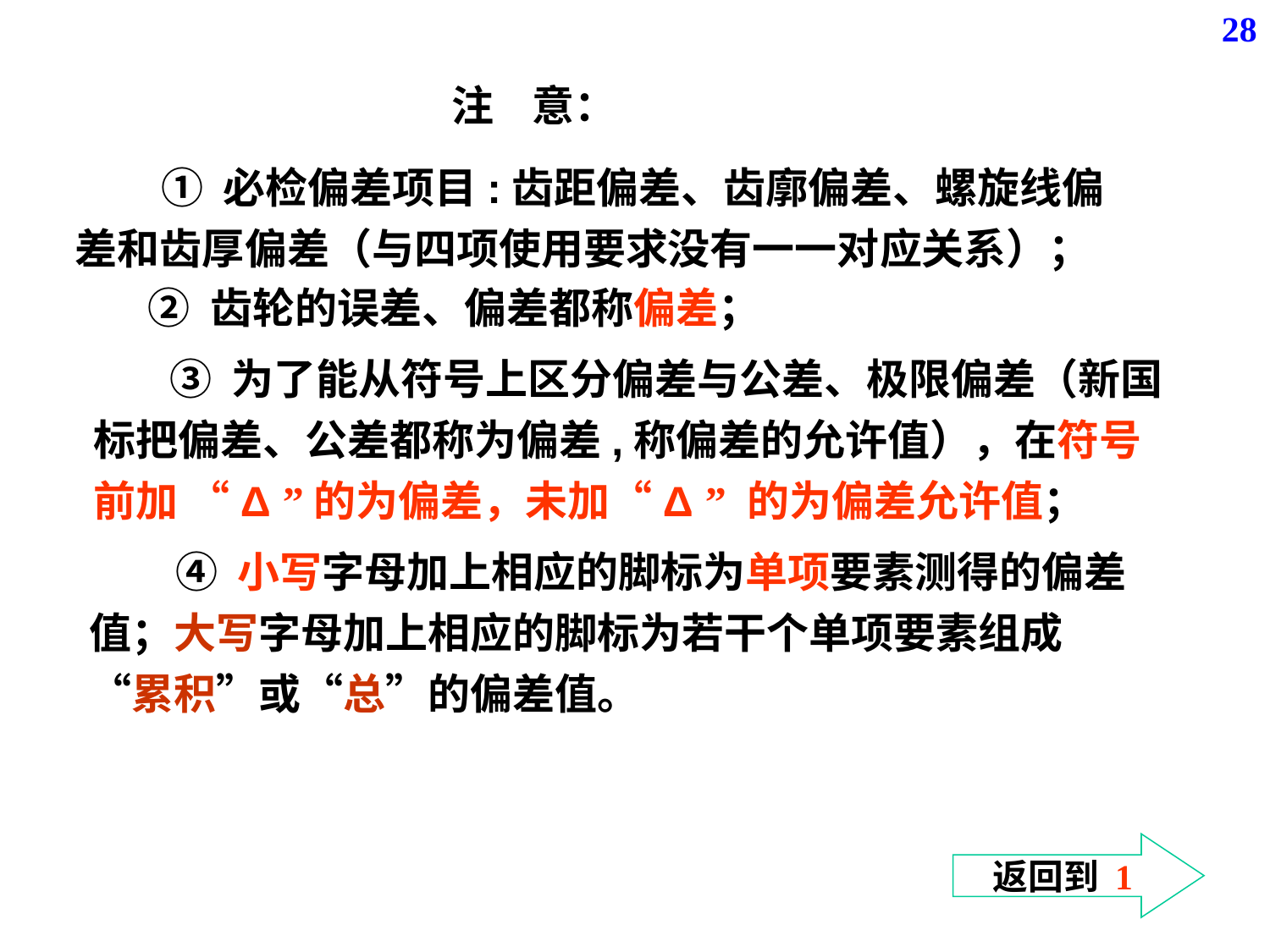

28
注    意：
         ① 必检偏差项目:齿距偏差、齿廓偏差、螺旋线偏差和齿厚偏差（与四项使用要求没有一一对应关系）；
  ② 齿轮的误差、偏差都称偏差；
        ③ 为了能从符号上区分偏差与公差、极限偏差（新国标把偏差、公差都称为偏差,称偏差的允许值），在符号前加 “Δ ”的为偏差，未加“Δ ” 的为偏差允许值；
         ④ 小写字母加上相应的脚标为单项要素测得的偏差值；大写字母加上相应的脚标为若干个单项要素组成“累积”或“总”的偏差值。
返回到 1